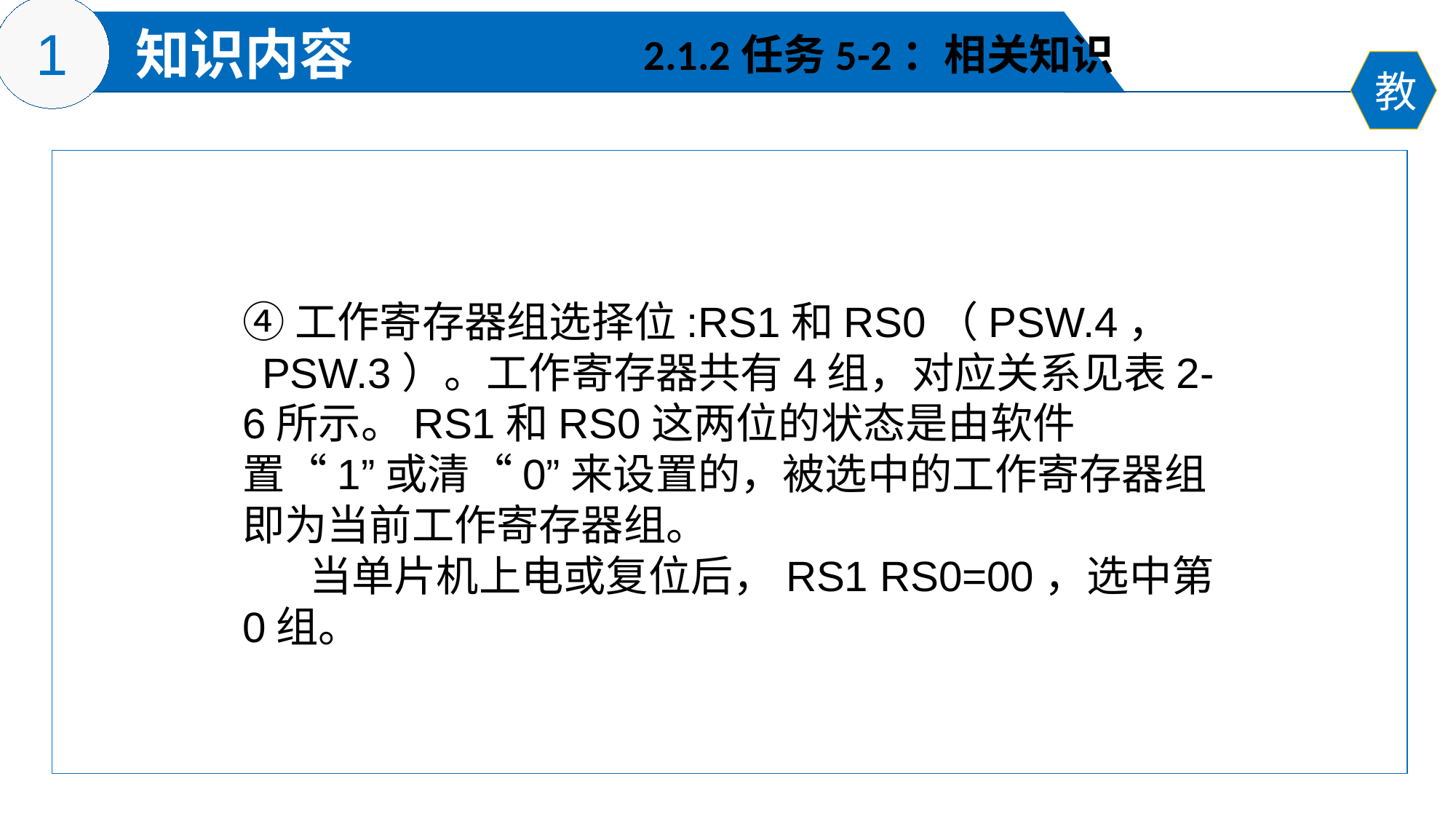

2.1.2任务5-2：相关知识

④工作寄存器组选择位:RS1和RS0（PSW.4，       PSW.3）。工作寄存器共有4组，对应关系见表2-6所示。RS1和RS0这两位的状态是由软件置“1”或清“0”来设置的，被选中的工作寄存器组即为当前工作寄存器组。
      当单片机上电或复位后，RS1 RS0=00，选中第0组。